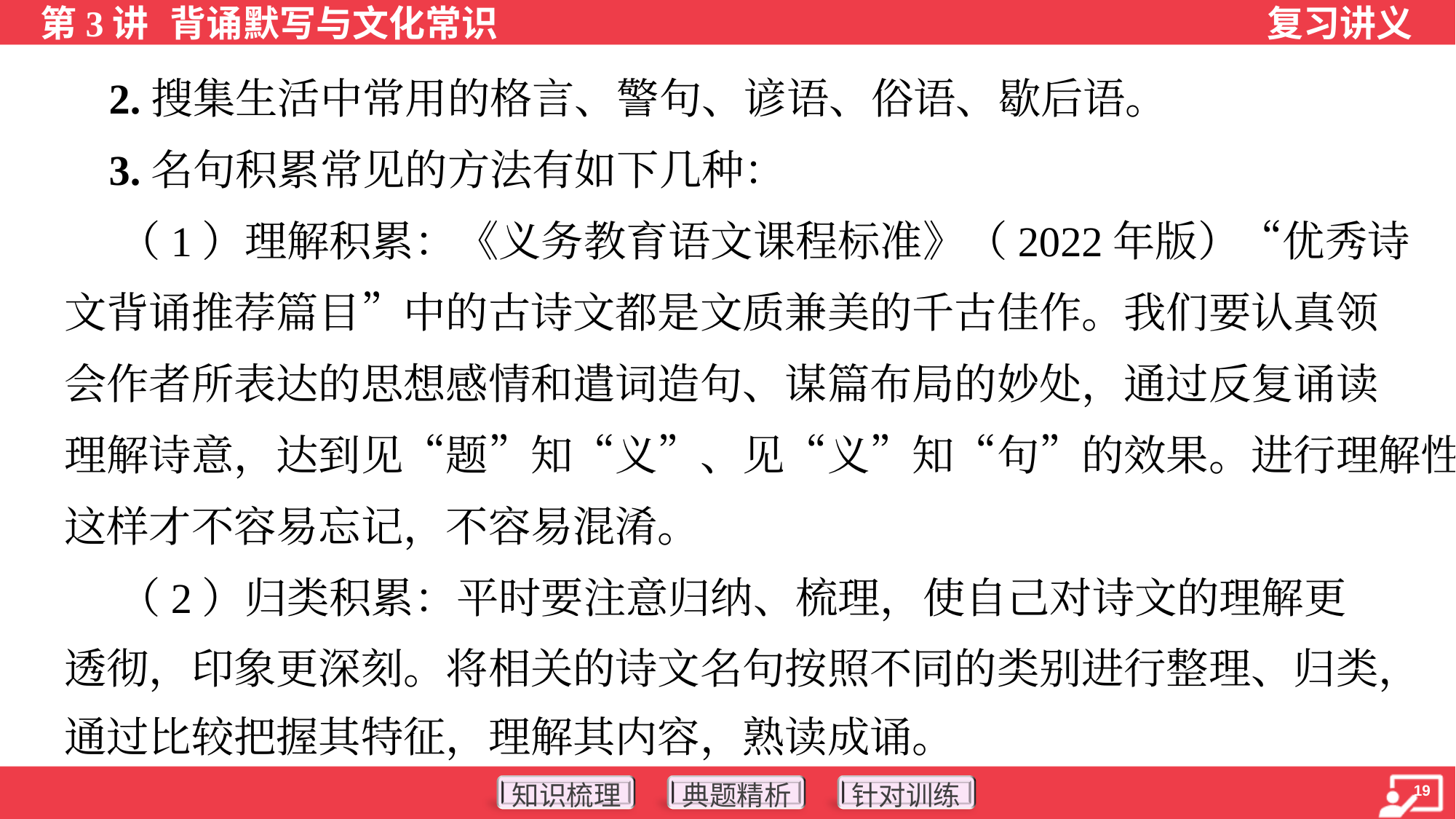

2.搜集生活中常用的格言、警句、谚语、俗语、歇后语。
    3.名句积累常见的方法有如下几种：
    （1）理解积累：《义务教育语文课程标准》（2022年版）“优秀诗
文背诵推荐篇目”中的古诗文都是文质兼美的千古佳作。我们要认真领
会作者所表达的思想感情和遣词造句、谋篇布局的妙处，通过反复诵读
理解诗意，达到见“题”知“义”、见“义”知“句”的效果。进行理解性记忆，
这样才不容易忘记，不容易混淆。
    （2）归类积累：平时要注意归纳、梳理，使自己对诗文的理解更
透彻，印象更深刻。将相关的诗文名句按照不同的类别进行整理、归类，
通过比较把握其特征，理解其内容，熟读成诵。